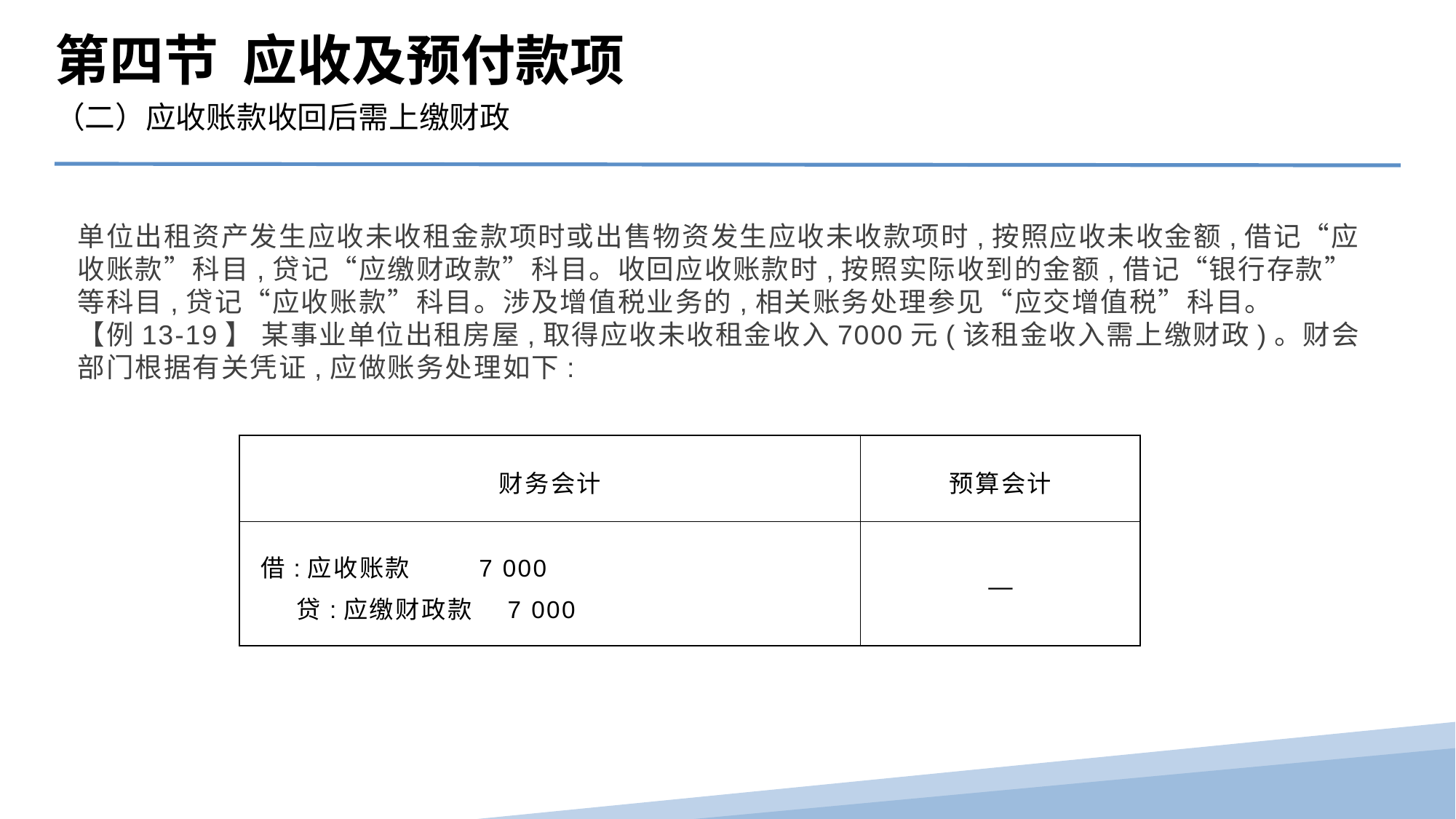

第四节  应收及预付款项
（二）应收账款收回后需上缴财政
单位出租资产发生应收未收租金款项时或出售物资发生应收未收款项时,按照应收未收金额,借记“应收账款”科目,贷记“应缴财政款”科目。收回应收账款时,按照实际收到的金额,借记“银行存款”等科目,贷记“应收账款”科目。涉及增值税业务的,相关账务处理参见“应交增值税”科目。
【例13-19】 某事业单位出租房屋,取得应收未收租金收入7000元(该租金收入需上缴财政)。财会部门根据有关凭证,应做账务处理如下:

| 财务会计 | 预算会计 |
| --- | --- |
| 借:应收账款 7 000 贷:应缴财政款 7 000 | — |